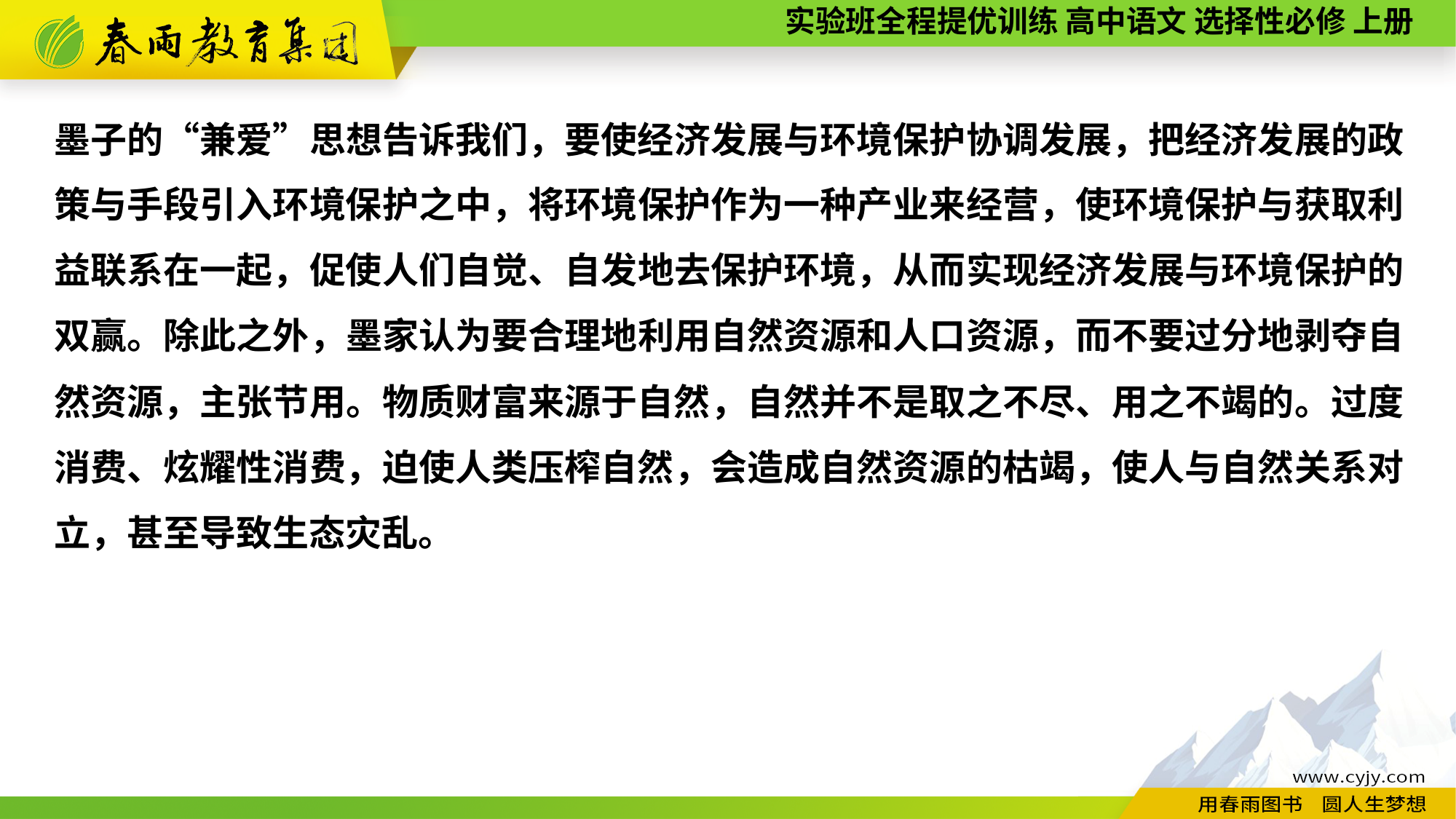

墨子的“兼爱”思想告诉我们，要使经济发展与环境保护协调发展，把经济发展的政策与手段引入环境保护之中，将环境保护作为一种产业来经营，使环境保护与获取利益联系在一起，促使人们自觉、自发地去保护环境，从而实现经济发展与环境保护的双赢。除此之外，墨家认为要合理地利用自然资源和人口资源，而不要过分地剥夺自然资源，主张节用。物质财富来源于自然，自然并不是取之不尽、用之不竭的。过度消费、炫耀性消费，迫使人类压榨自然，会造成自然资源的枯竭，使人与自然关系对立，甚至导致生态灾乱。